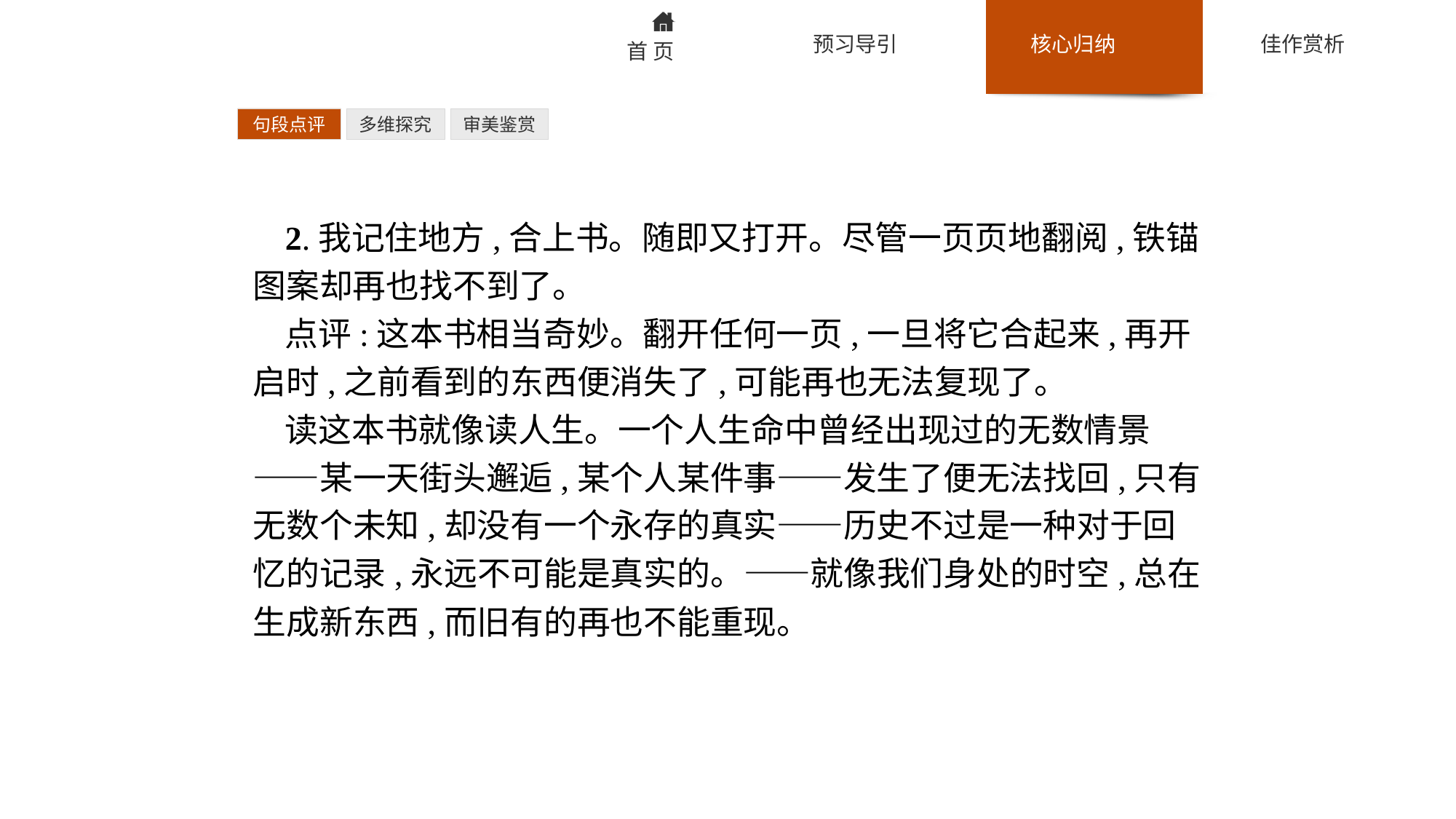

句段点评
多维探究
审美鉴赏
2.我记住地方,合上书。随即又打开。尽管一页页地翻阅,铁锚图案却再也找不到了。
点评:这本书相当奇妙。翻开任何一页,一旦将它合起来,再开启时,之前看到的东西便消失了,可能再也无法复现了。
读这本书就像读人生。一个人生命中曾经出现过的无数情景——某一天街头邂逅,某个人某件事——发生了便无法找回,只有无数个未知,却没有一个永存的真实——历史不过是一种对于回忆的记录,永远不可能是真实的。——就像我们身处的时空,总在生成新东西,而旧有的再也不能重现。